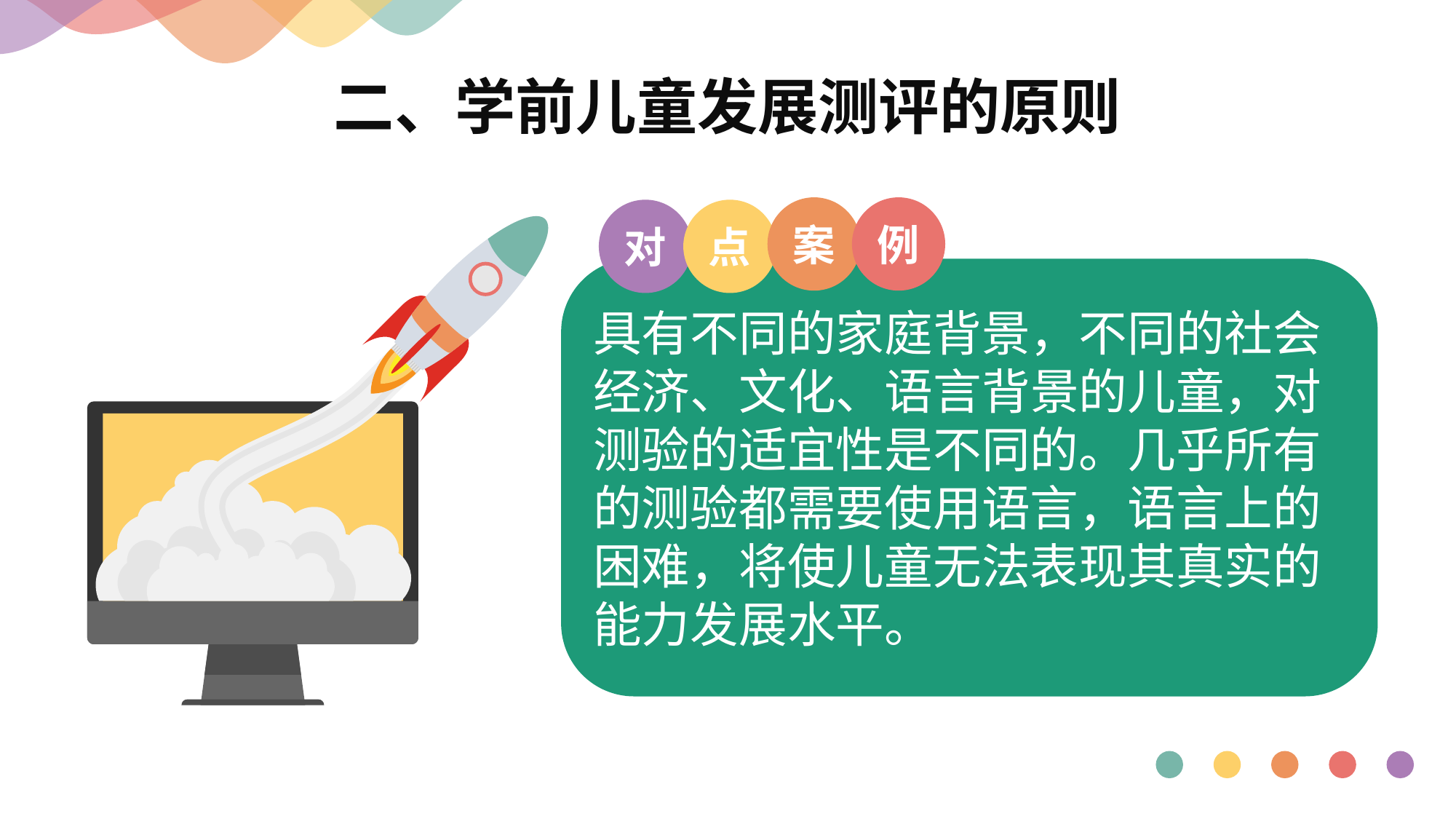

二、学前儿童发展测评的原则
案
例
对
点
具有不同的家庭背景，不同的社会经济、文化、语言背景的儿童，对测验的适宜性是不同的。几乎所有的测验都需要使用语言，语言上的困难，将使儿童无法表现其真实的能力发展水平。